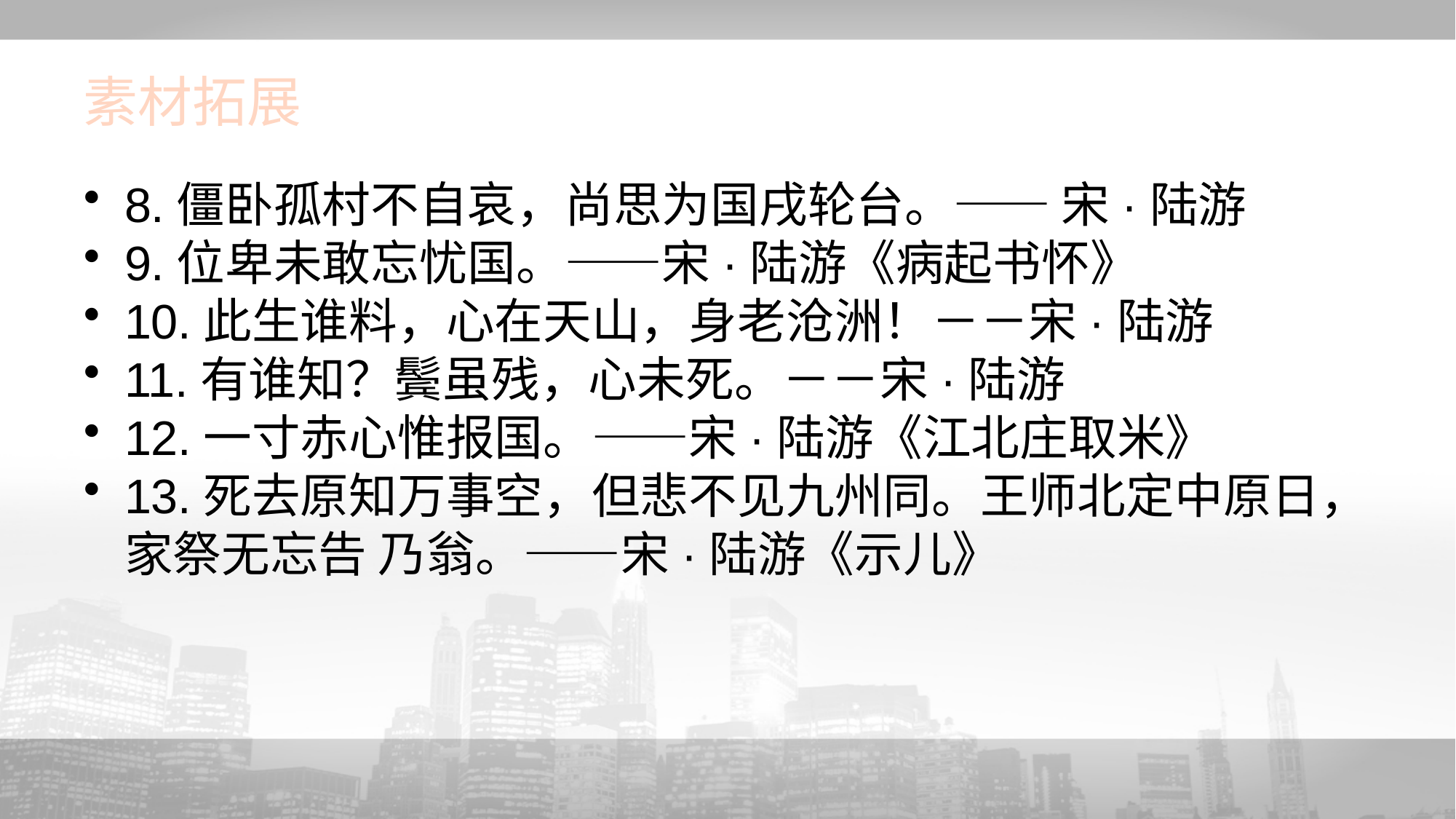

# 素材拓展
8.僵卧孤村不自哀，尚思为国戌轮台。—— 宋·陆游
9.位卑未敢忘忧国。——宋·陆游《病起书怀》
10.此生谁料，心在天山，身老沧洲！－－宋·陆游
11.有谁知？鬓虽残，心未死。－－宋·陆游
12.一寸赤心惟报国。——宋·陆游《江北庄取米》
13.死去原知万事空，但悲不见九州同。王师北定中原日，家祭无忘告 乃翁。——宋·陆游《示儿》